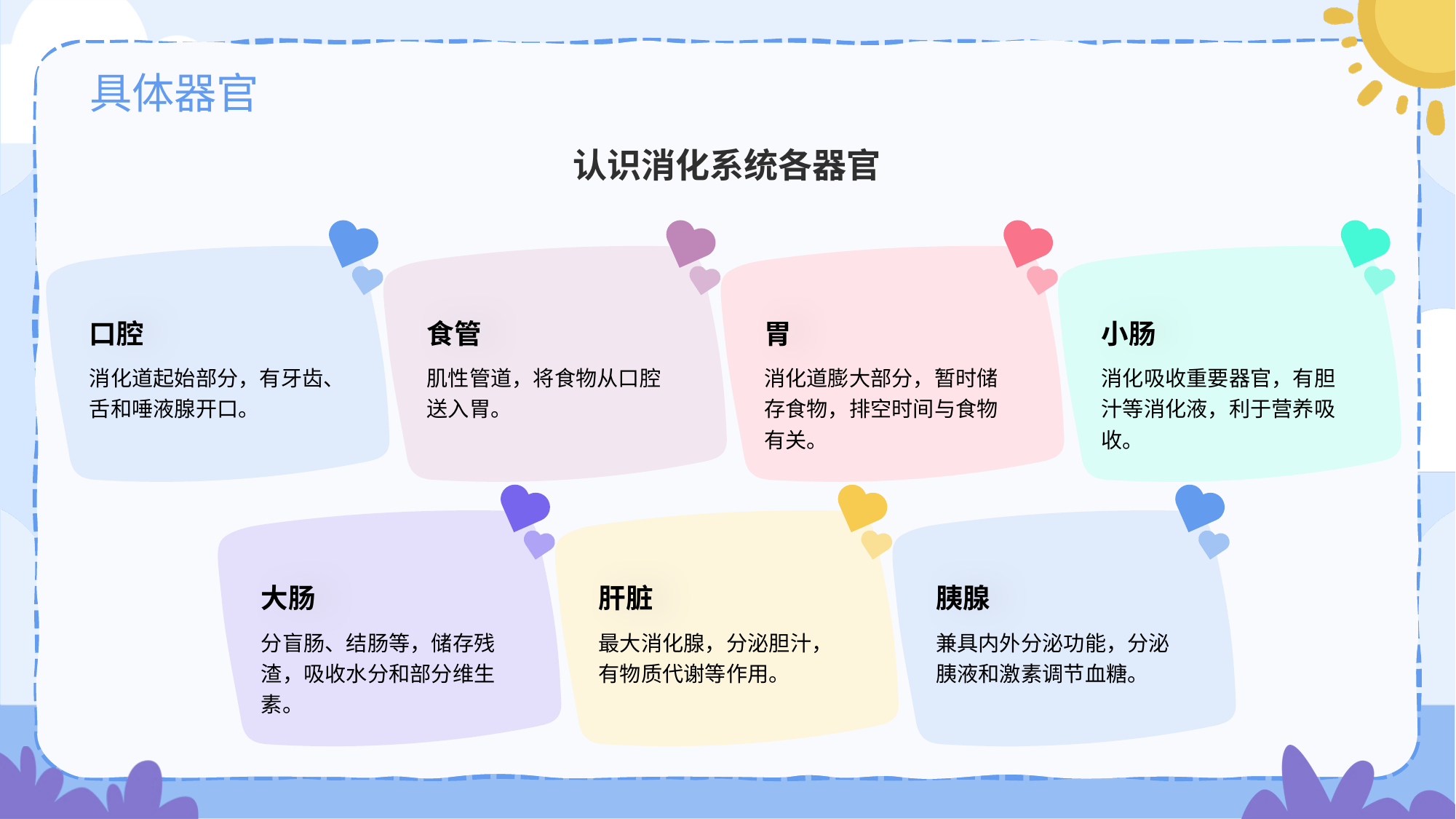

# 具体器官
认识消化系统各器官

口腔

消化道起始部分，有牙齿、舌和唾液腺开口。

食管

肌性管道，将食物从口腔送入胃。

胃

消化道膨大部分，暂时储存食物，排空时间与食物有关。

小肠

消化吸收重要器官，有胆汁等消化液，利于营养吸收。

大肠

分盲肠、结肠等，储存残渣，吸收水分和部分维生素。

肝脏

最大消化腺，分泌胆汁，有物质代谢等作用。

胰腺

兼具内外分泌功能，分泌胰液和激素调节血糖。